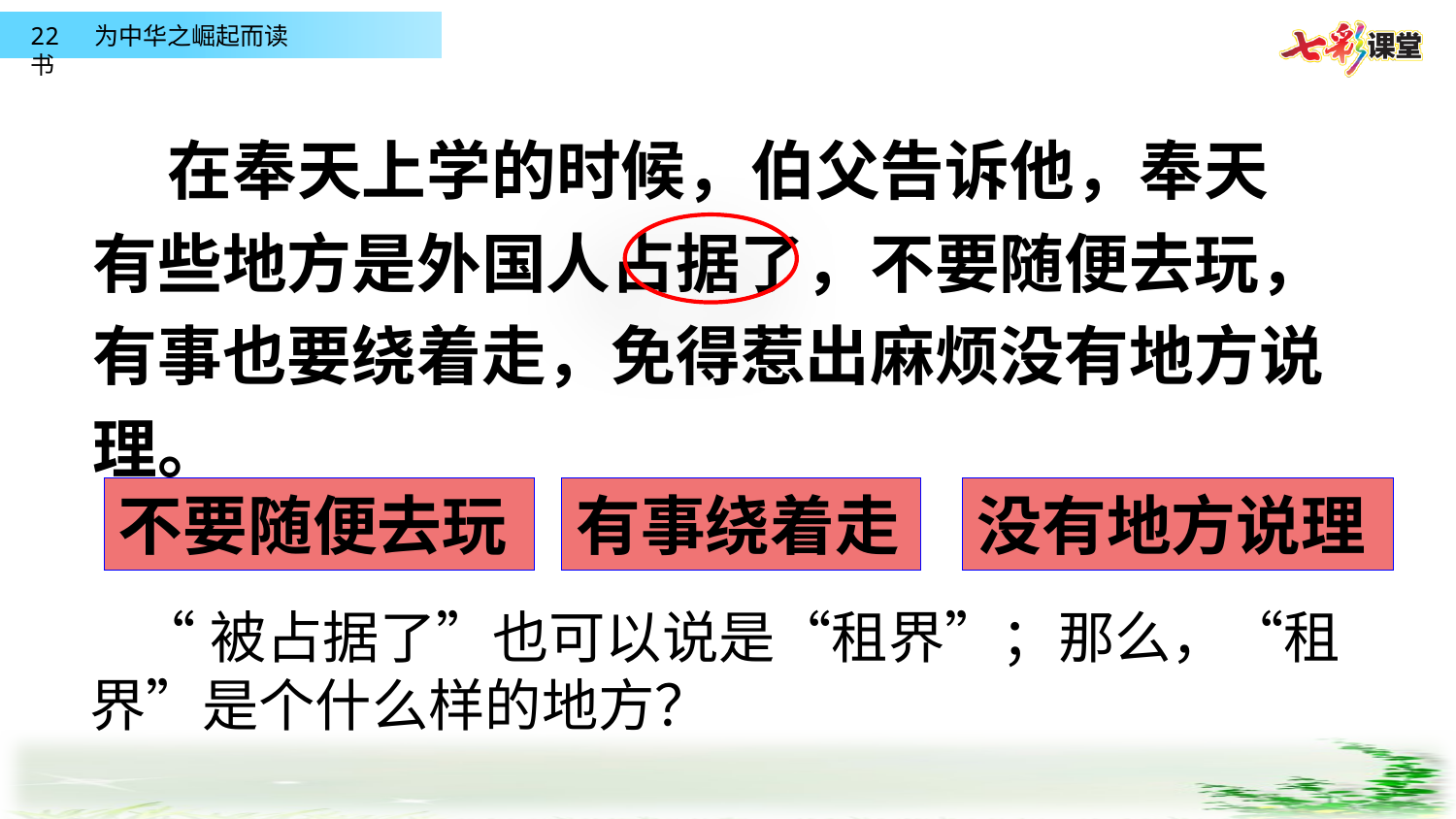

在奉天上学的时候，伯父告诉他，奉天有些地方是外国人占据了，不要随便去玩，有事也要绕着走，免得惹出麻烦没有地方说理。

没有地方说理
有事绕着走
不要随便去玩
    “被占据了”也可以说是“租界”；那么，“租界”是个什么样的地方？